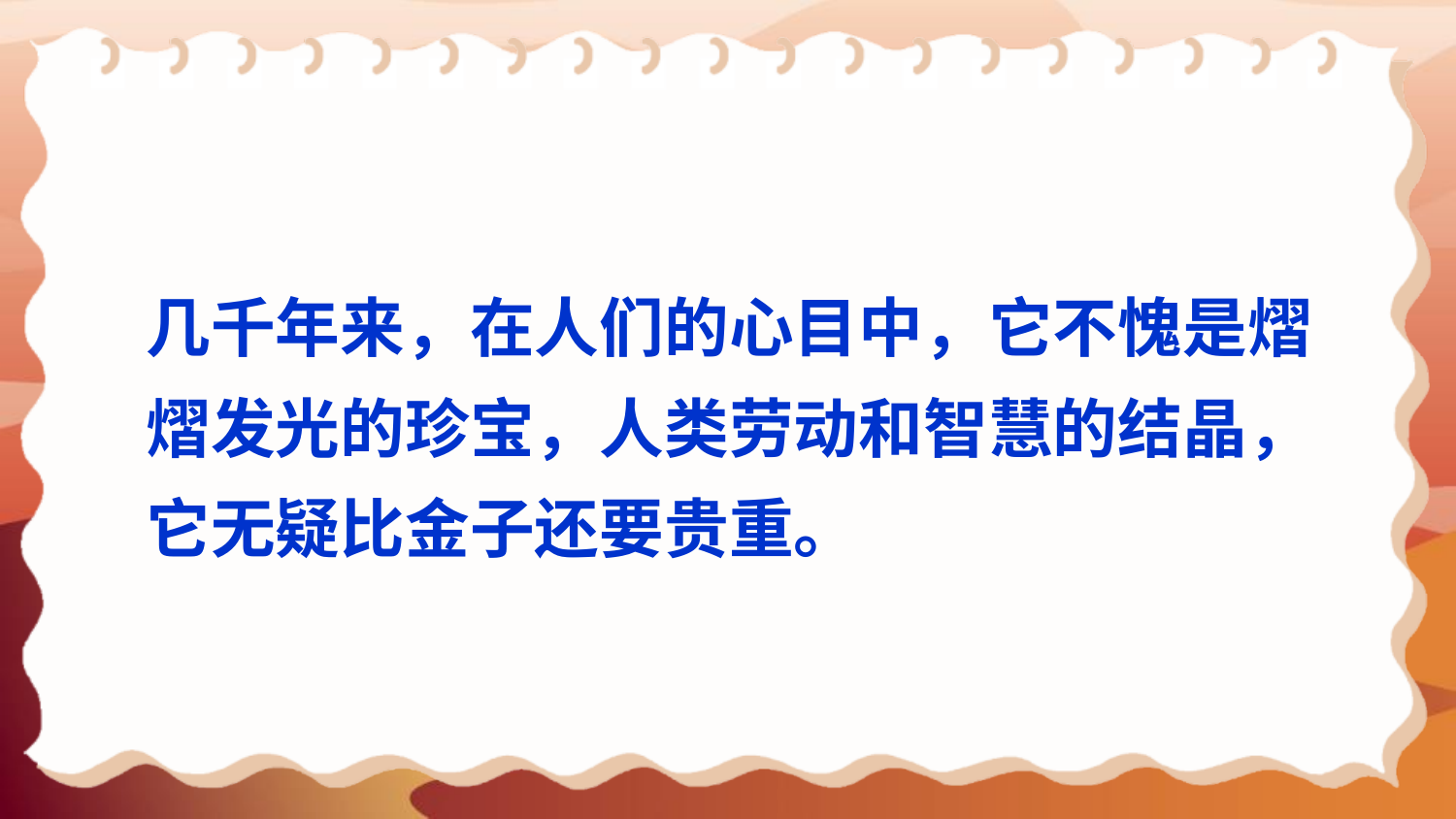

几千年来，在人们的心目中，它不愧是熠熠发光的珍宝，人类劳动和智慧的结晶，它无疑比金子还要贵重。